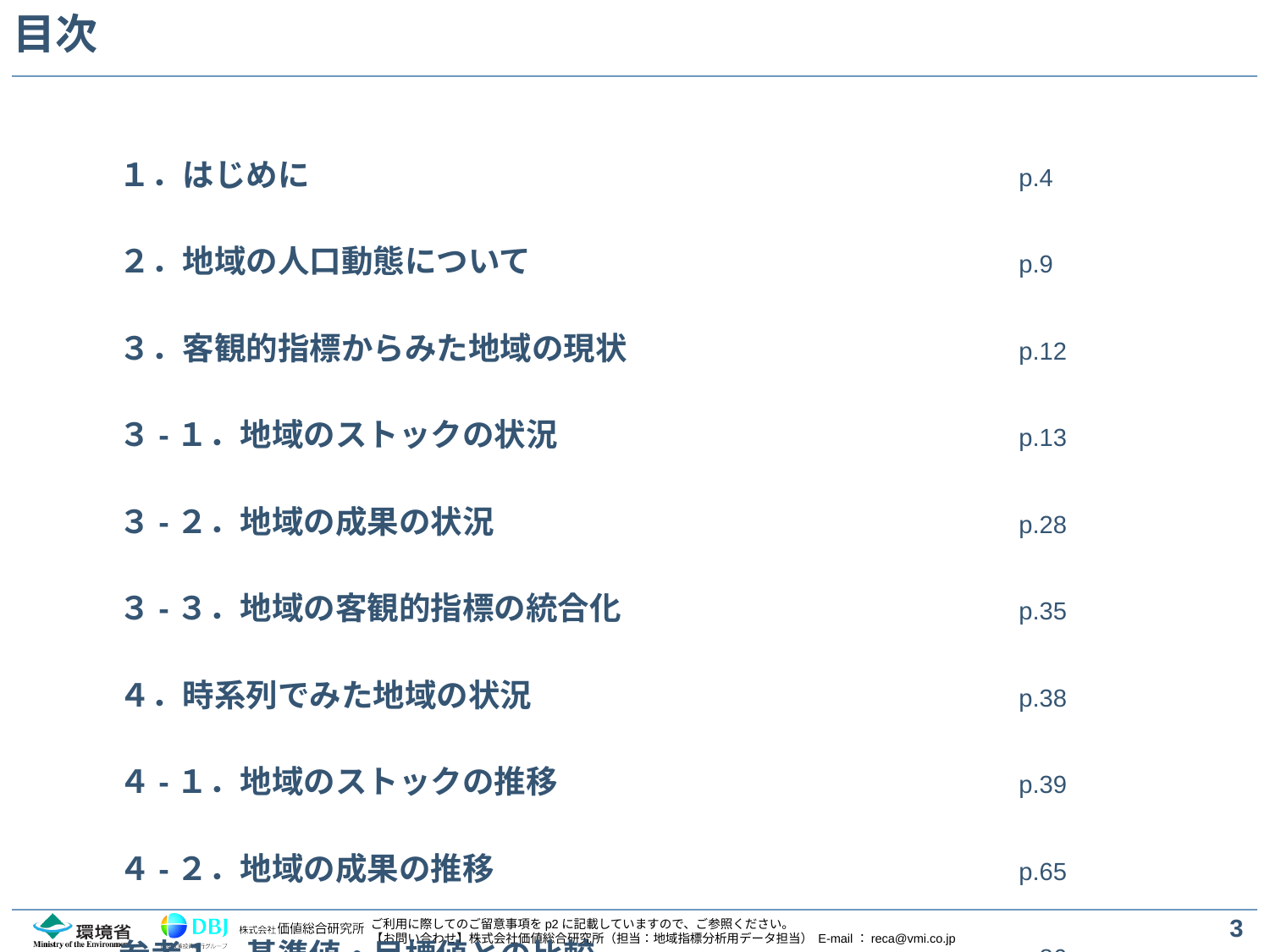

# 目次
１．はじめに 	 p.4
２．地域の人口動態について 	 p.9
３．客観的指標からみた地域の現状 	 p.12
３-１．地域のストックの状況 	 p.13
３-２．地域の成果の状況 	 p.28
３-３．地域の客観的指標の統合化 	 p.35
４．時系列でみた地域の状況 	 p.38
４-１．地域のストックの推移 	 p.39
４-２．地域の成果の推移 	 p.65
参考１．基準値・目標値との比較	 p.86
参考２．各種計画等の策定状況 	 p.90
参考３．地域指標分析シート 	 p.92
3